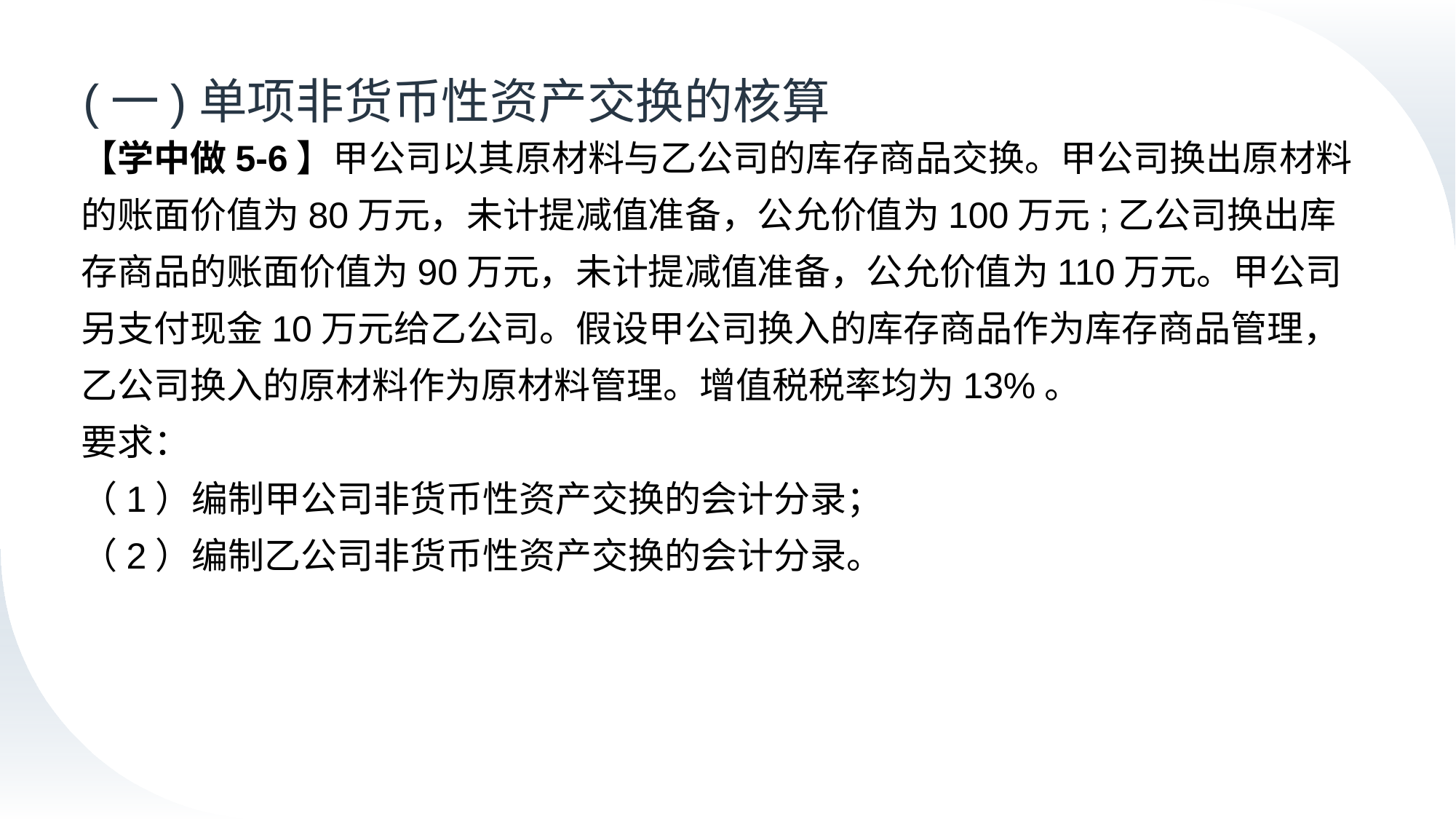

# (一)单项非货币性资产交换的核算
【学中做5-6】甲公司以其原材料与乙公司的库存商品交换。甲公司换出原材料的账面价值为80万元，未计提减值准备，公允价值为100万元;乙公司换出库存商品的账面价值为90万元，未计提减值准备，公允价值为110万元。甲公司另支付现金10万元给乙公司。假设甲公司换入的库存商品作为库存商品管理，乙公司换入的原材料作为原材料管理。增值税税率均为13%。
要求：
（1）编制甲公司非货币性资产交换的会计分录；
（2）编制乙公司非货币性资产交换的会计分录。